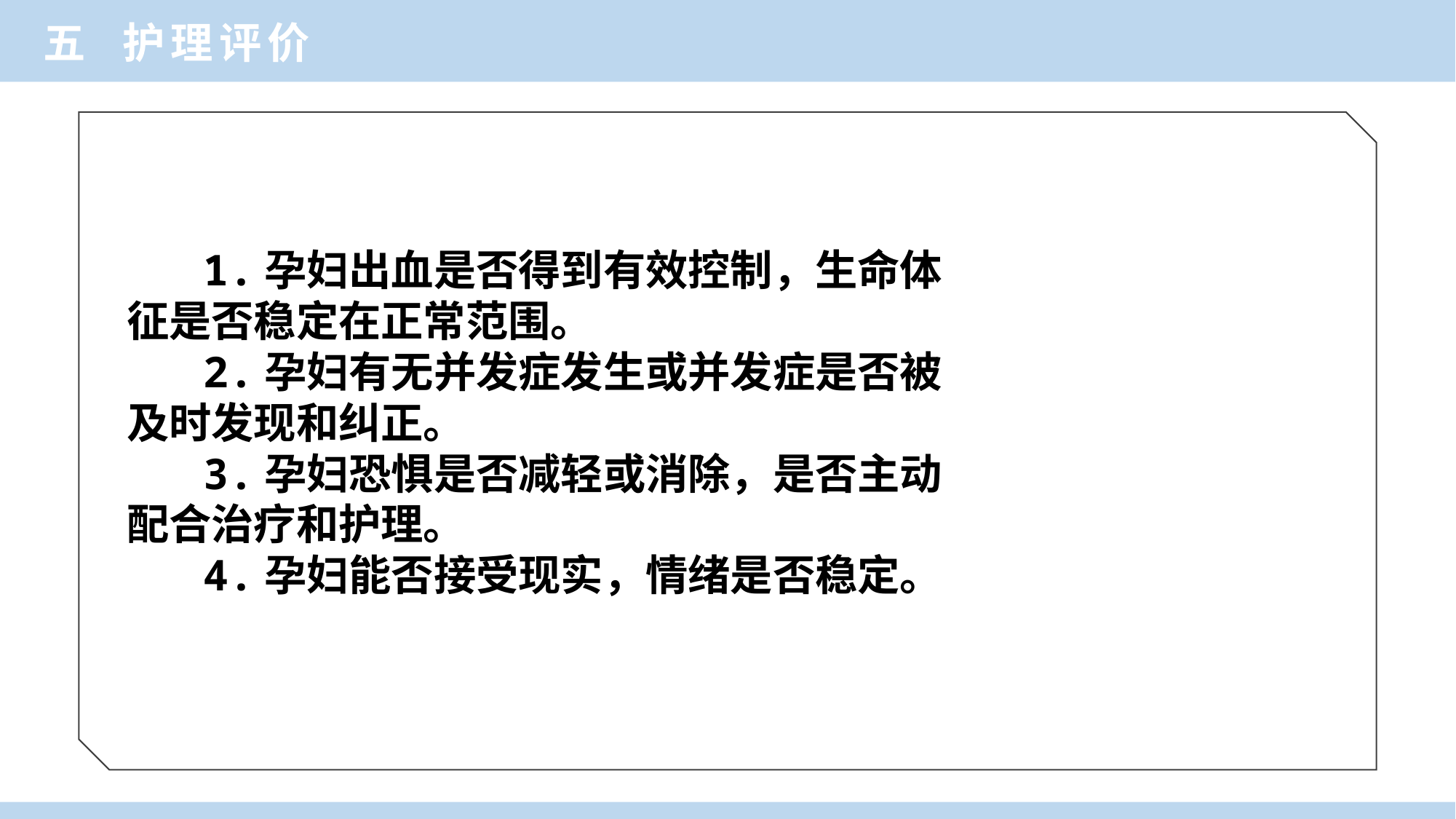

五  护理评价

   1.孕妇出血是否得到有效控制，生命体征是否稳定在正常范围。
   2.孕妇有无并发症发生或并发症是否被及时发现和纠正。
   3.孕妇恐惧是否减轻或消除，是否主动配合治疗和护理。
   4.孕妇能否接受现实，情绪是否稳定。